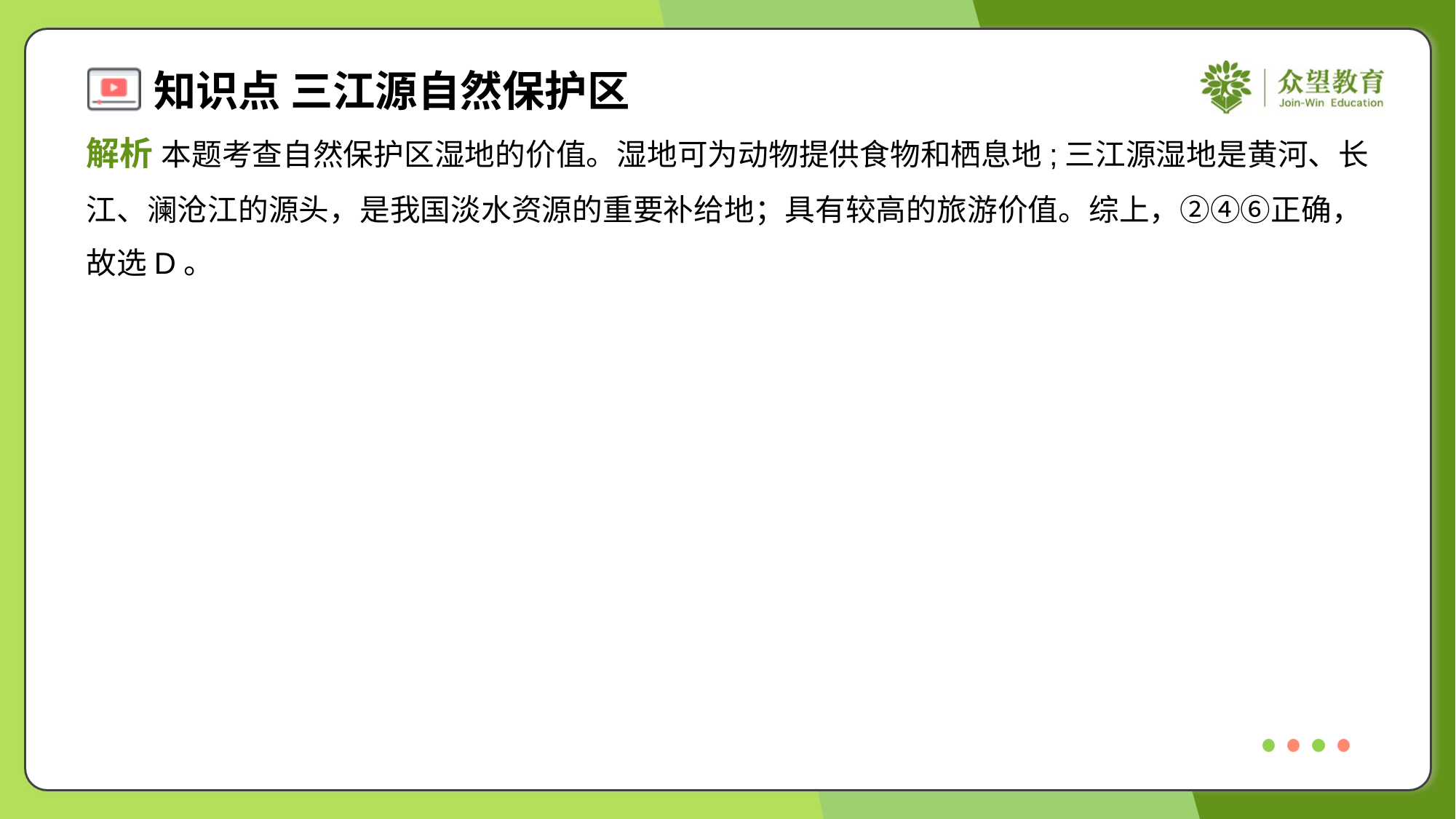

解析 本题考查自然保护区湿地的价值。湿地可为动物提供食物和栖息地;三江源湿地是黄河、长
江、澜沧江的源头，是我国淡水资源的重要补给地；具有较高的旅游价值。综上，②④⑥正确，
故选D。